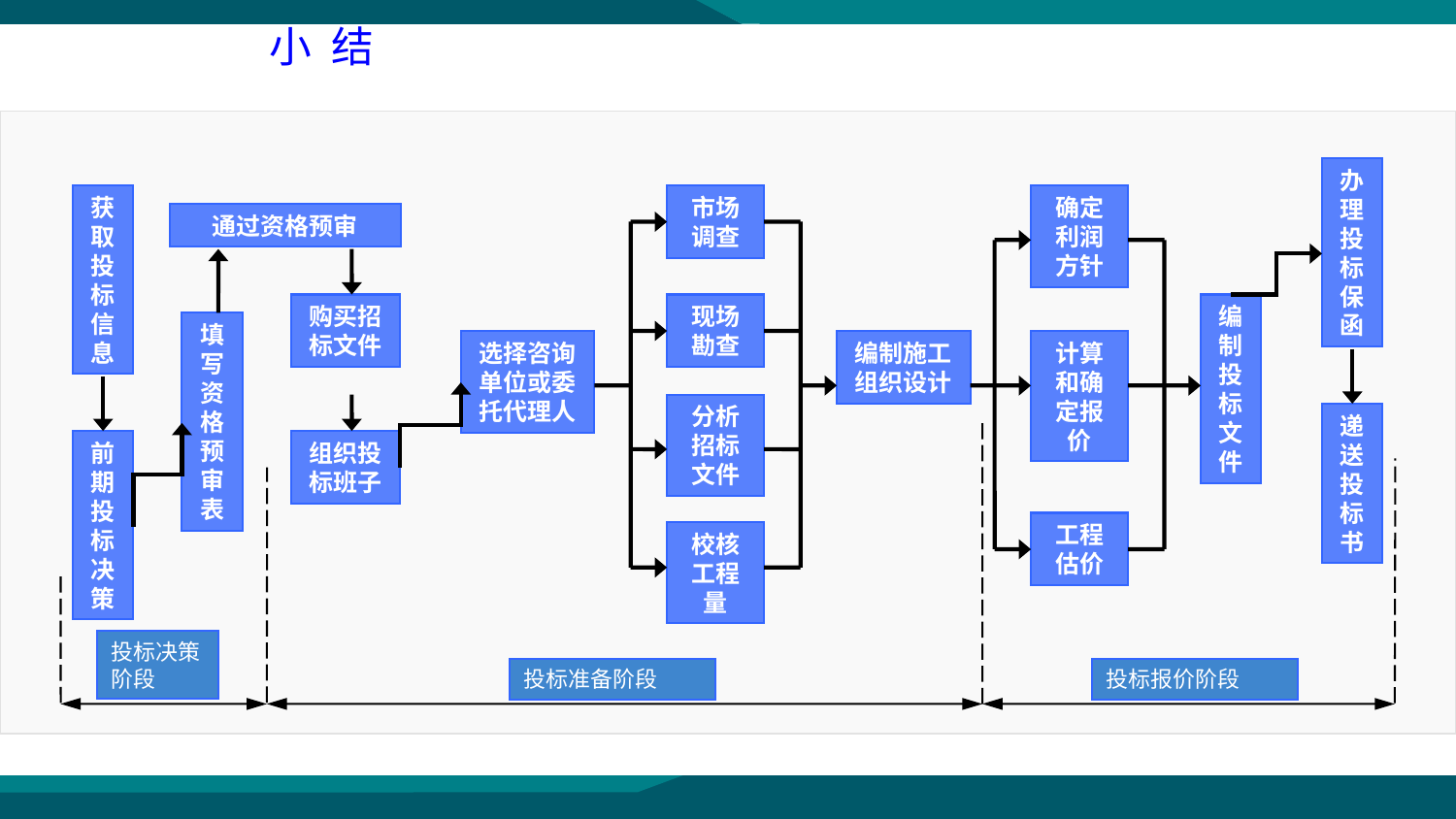

小  结
办理投标保函
获取投标信息
市场调查
确定利润方针
通过资格预审

购买招标文件
现场勘查
编制投标文件
填写资格预审表
选择咨询单位或委托代理人

编制施工组织设计
计算和确定报价

分析招标文件
递送投标书
前期投标决策
组织投标班子

工程估价
校核工程量

投标决策阶段
投标准备阶段
投标报价阶段